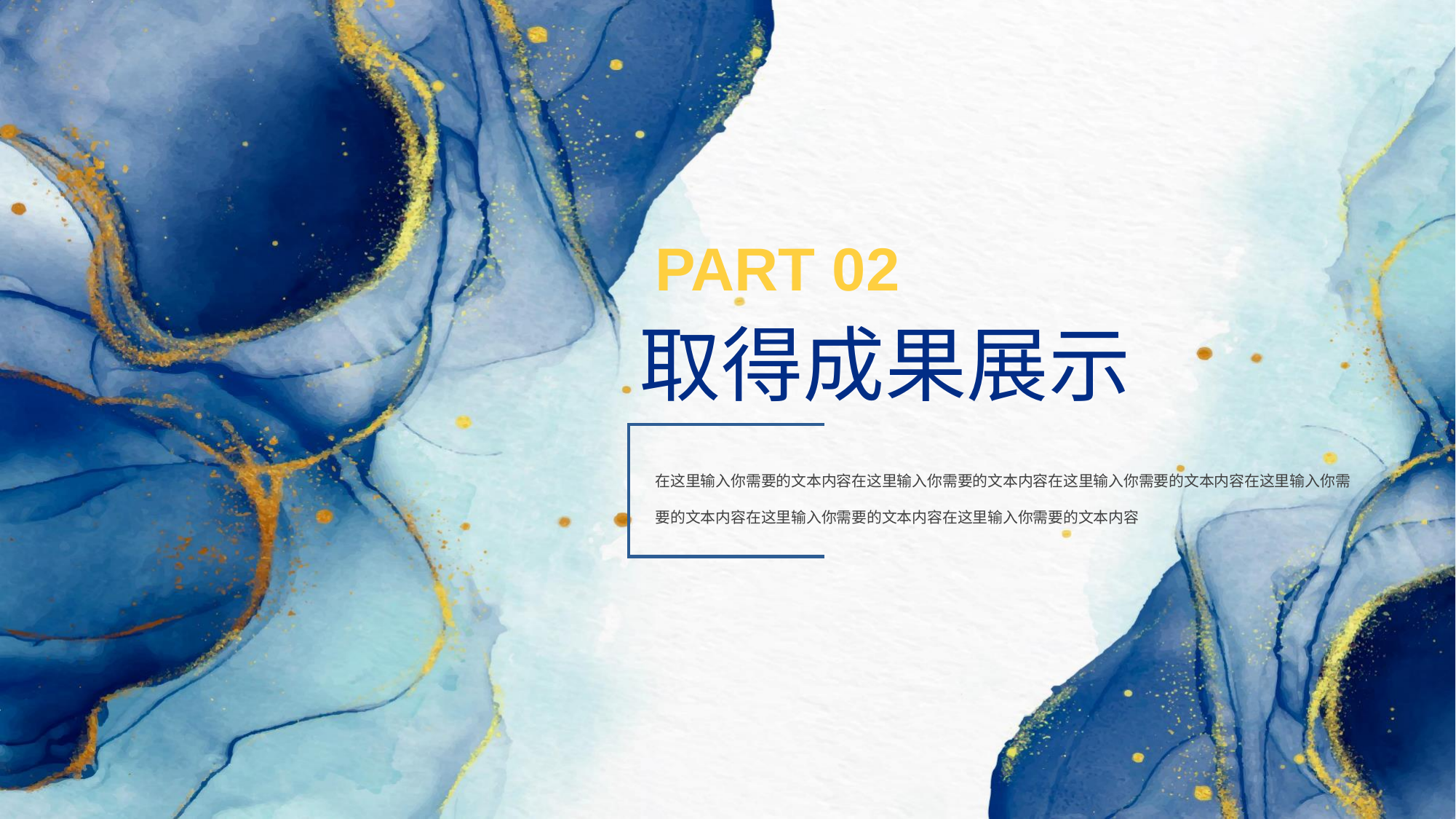

PART 02
取得成果展示

在这里输入你需要的文本内容在这里输入你需要的文本内容在这里输入你需要的文本内容在这里输入你需要的文本内容在这里输入你需要的文本内容在这里输入你需要的文本内容